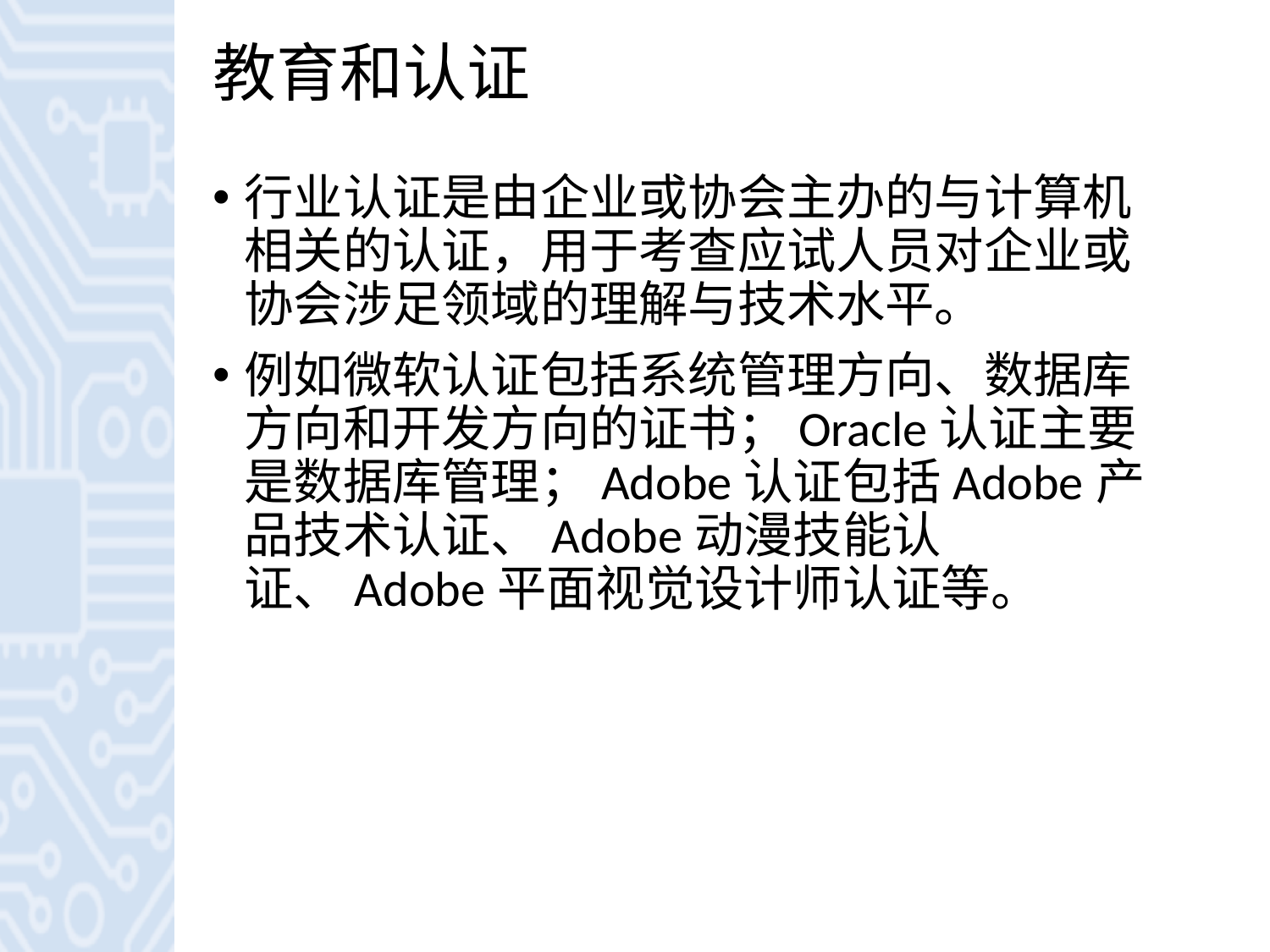

# 教育和认证
行业认证是由企业或协会主办的与计算机相关的认证，用于考查应试人员对企业或协会涉足领域的理解与技术水平。
例如微软认证包括系统管理方向、数据库方向和开发方向的证书；Oracle认证主要是数据库管理；Adobe认证包括Adobe产品技术认证、Adobe动漫技能认证、Adobe平面视觉设计师认证等。